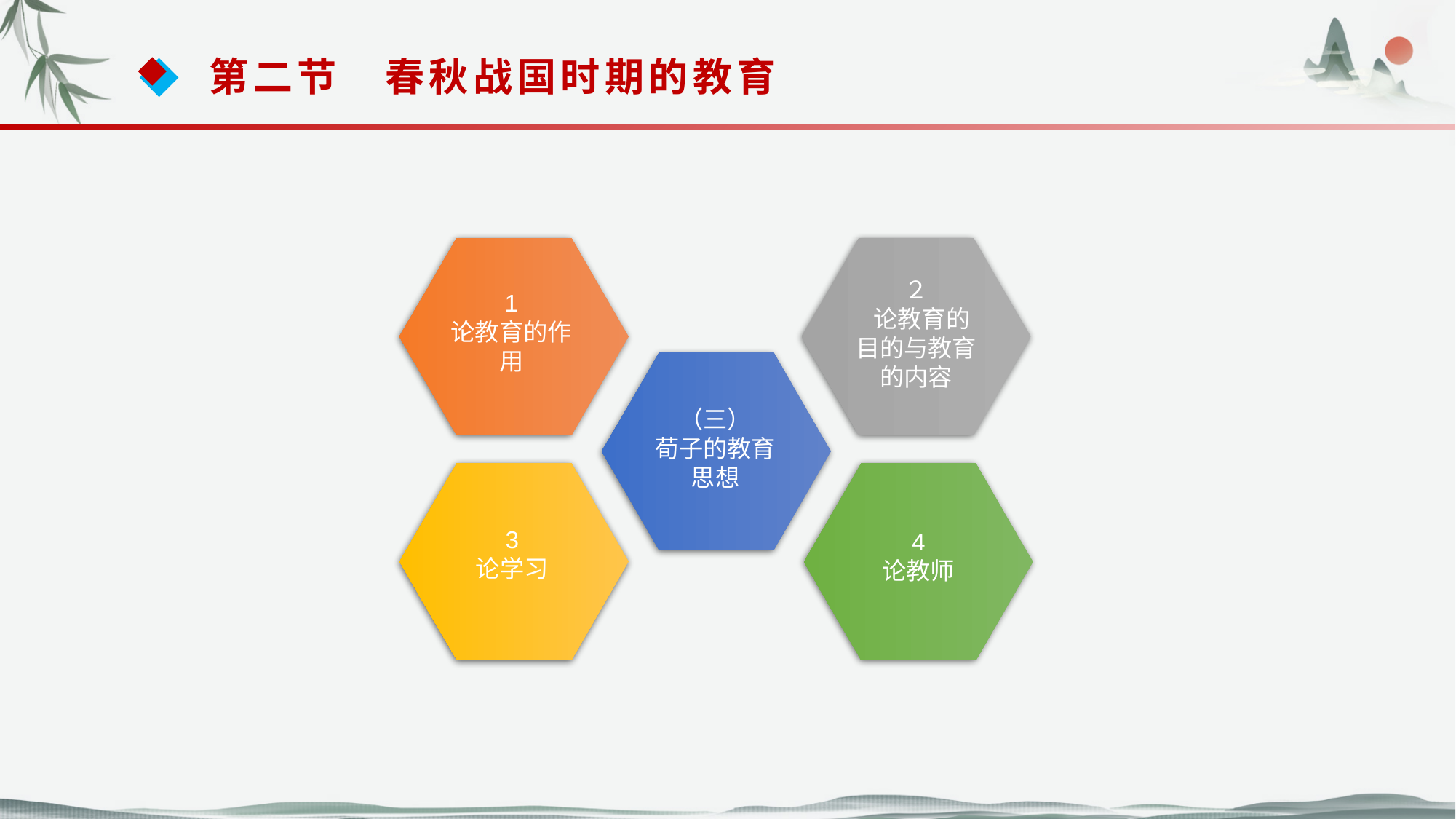

第二节　春秋战国时期的教育

1
论教育的作用

２
 论教育的目的与教育的内容

（三）
荀子的教育思想

3
论学习

4
论教师